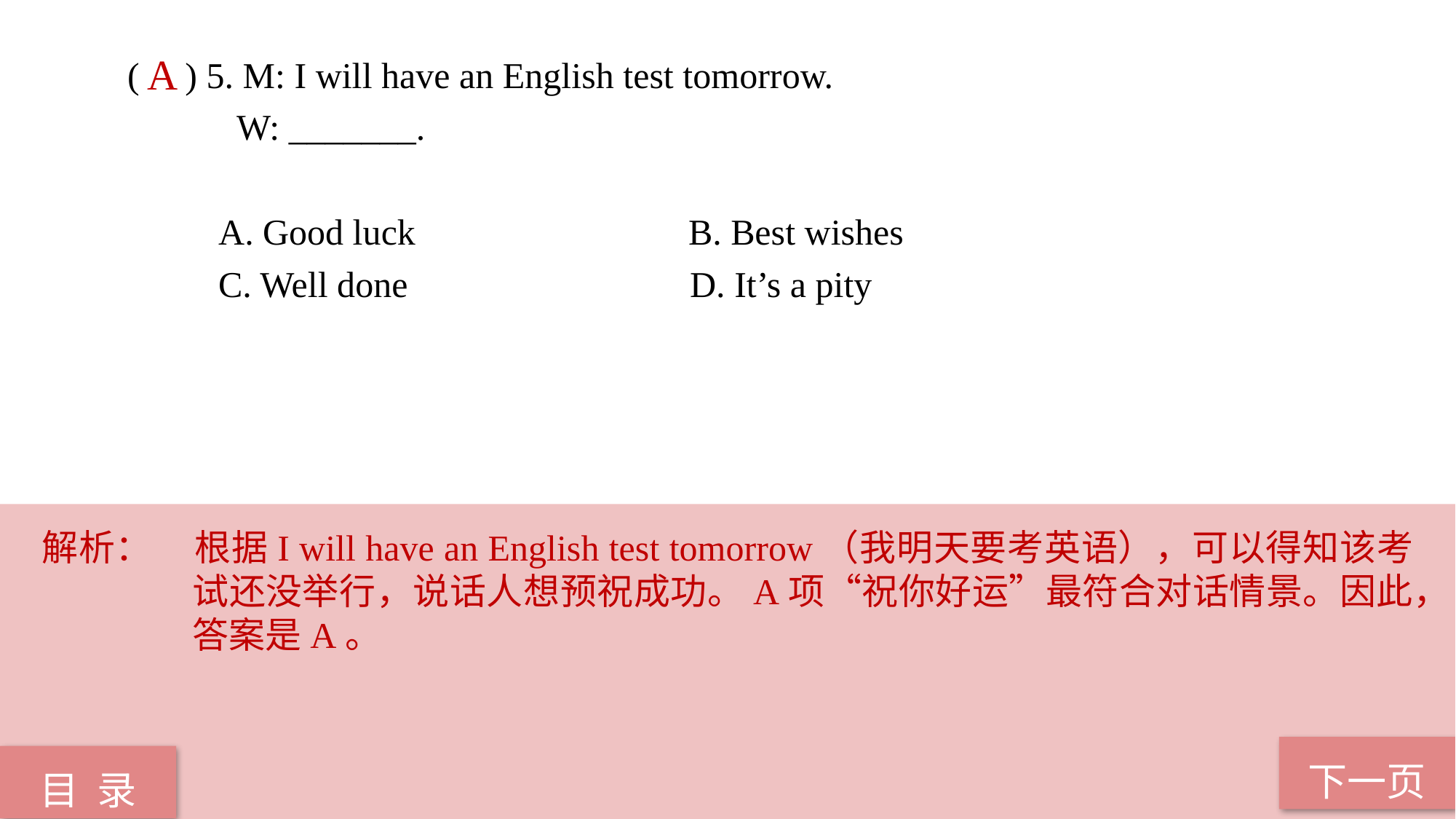

(     ) 5. M: I will have an English test tomorrow.
            W: _______.

          A. Good luck                              B. Best wishes
          C. Well done                               D. It’s a pity
A
解析：	根据I will have an English test tomorrow（我明天要考英语），可以得知该考试还没举行，说话人想预祝成功。A项“祝你好运”最符合对话情景。因此，答案是A。
下一页